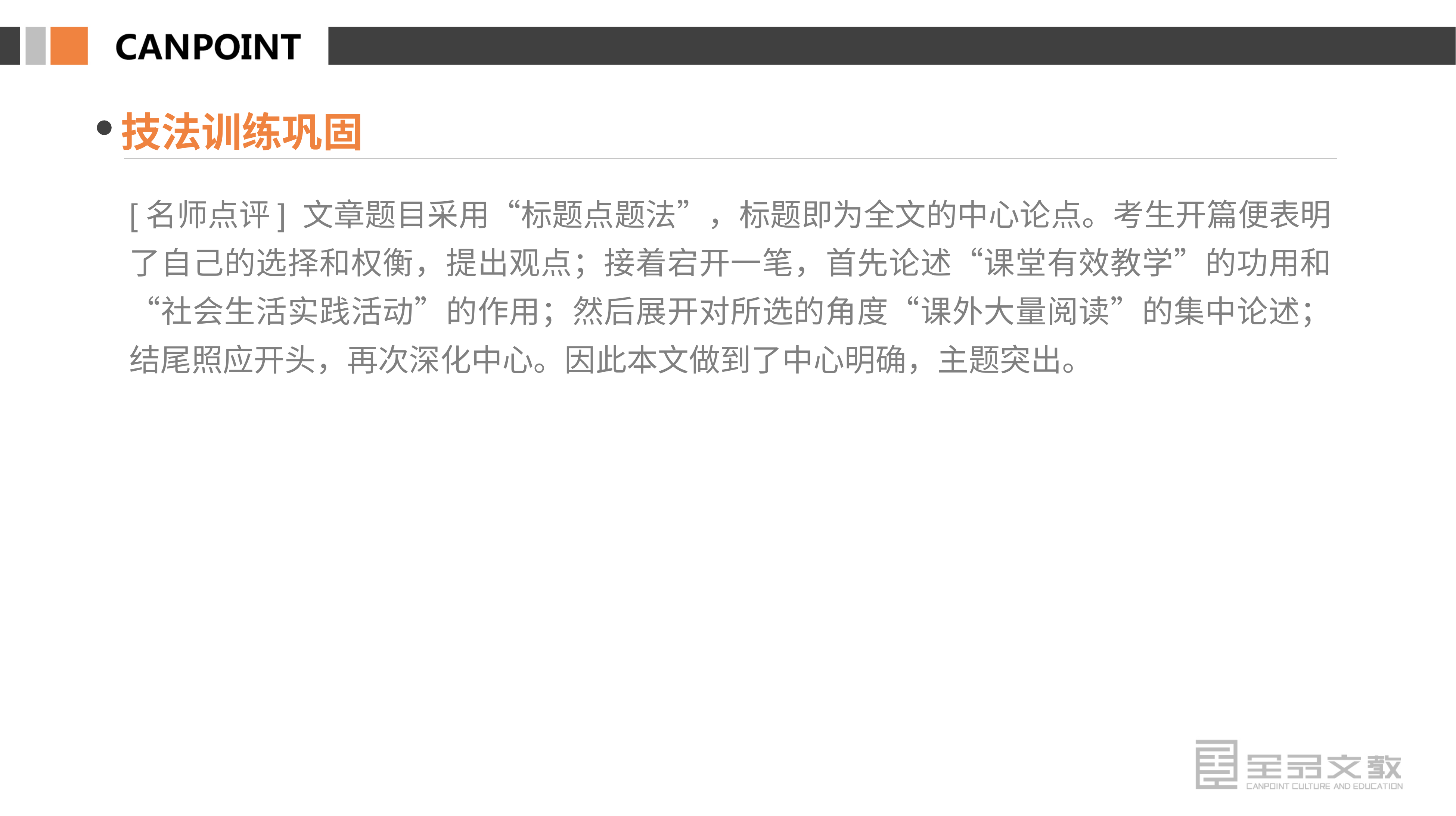

技法训练巩固

[名师点评] 文章题目采用“标题点题法”，标题即为全文的中心论点。考生开篇便表明了自己的选择和权衡，提出观点；接着宕开一笔，首先论述“课堂有效教学”的功用和“社会生活实践活动”的作用；然后展开对所选的角度“课外大量阅读”的集中论述；结尾照应开头，再次深化中心。因此本文做到了中心明确，主题突出。